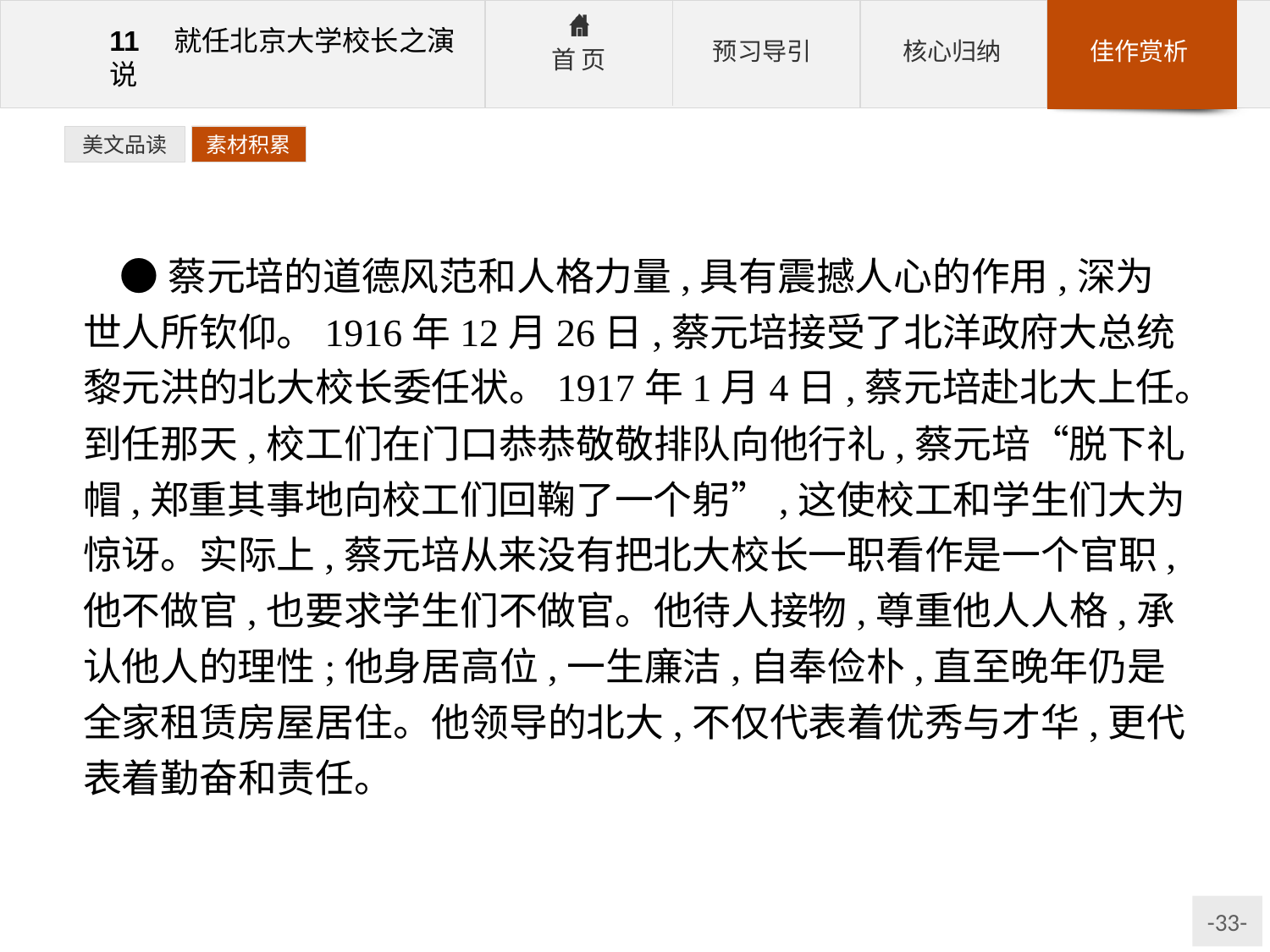

美文品读
素材积累
●蔡元培的道德风范和人格力量,具有震撼人心的作用,深为世人所钦仰。1916年12月26日,蔡元培接受了北洋政府大总统黎元洪的北大校长委任状。1917年1月4日,蔡元培赴北大上任。到任那天,校工们在门口恭恭敬敬排队向他行礼,蔡元培“脱下礼帽,郑重其事地向校工们回鞠了一个躬”,这使校工和学生们大为惊讶。实际上,蔡元培从来没有把北大校长一职看作是一个官职,他不做官,也要求学生们不做官。他待人接物,尊重他人人格,承认他人的理性;他身居高位,一生廉洁,自奉俭朴,直至晚年仍是全家租赁房屋居住。他领导的北大,不仅代表着优秀与才华,更代表着勤奋和责任。